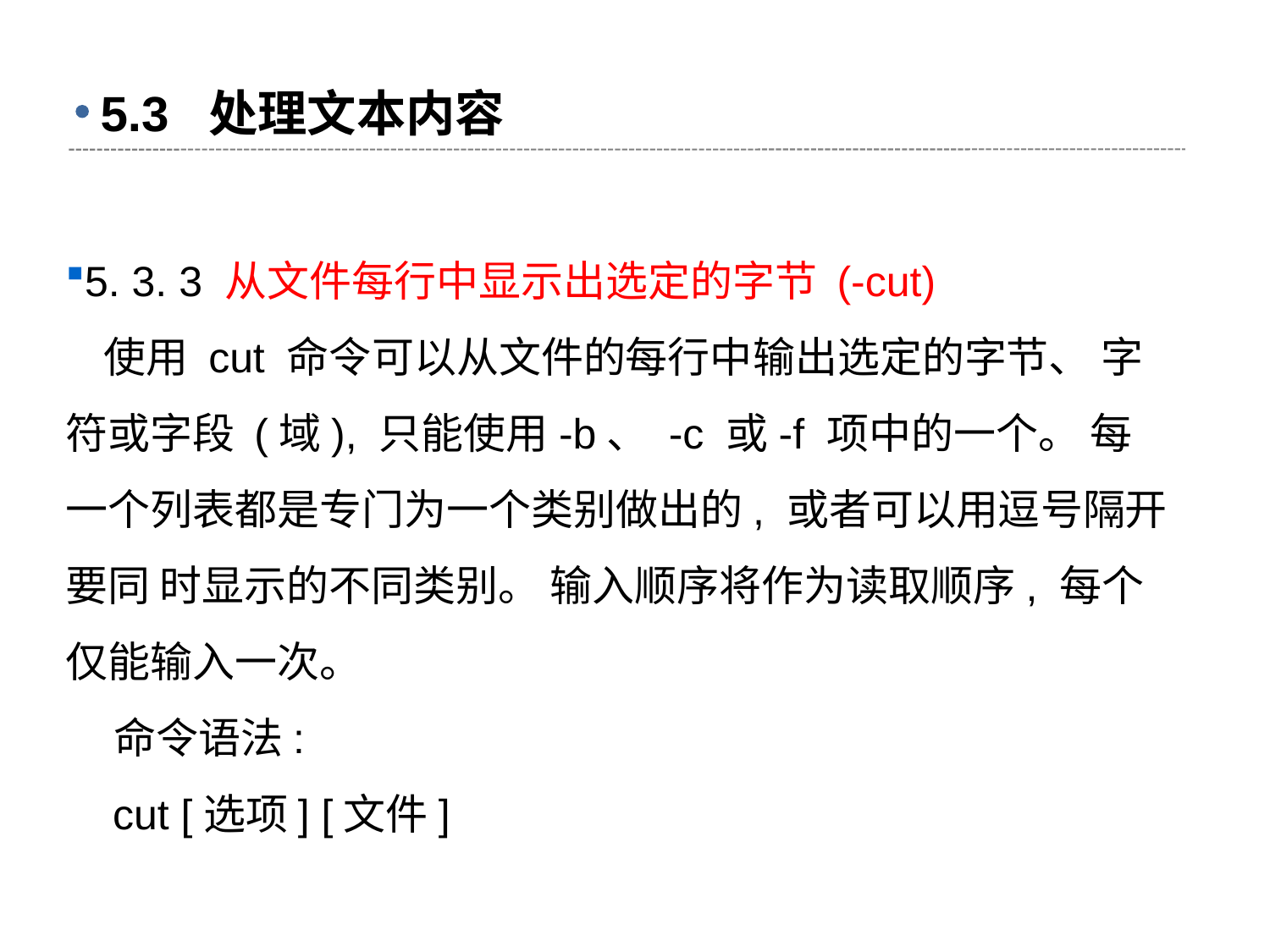

# 5.3  处理文本内容
5. 3. 3 从文件每行中显示出选定的字节 (-cut)
   使用 cut 命令可以从文件的每行中输出选定的字节、 字符或字段 (域), 只能使用-b、 -c 或-f 项中的一个。 每一个列表都是专门为一个类别做出的, 或者可以用逗号隔开要同 时显示的不同类别。 输入顺序将作为读取顺序, 每个仅能输入一次。
    命令语法:
    cut [选项] [文件]